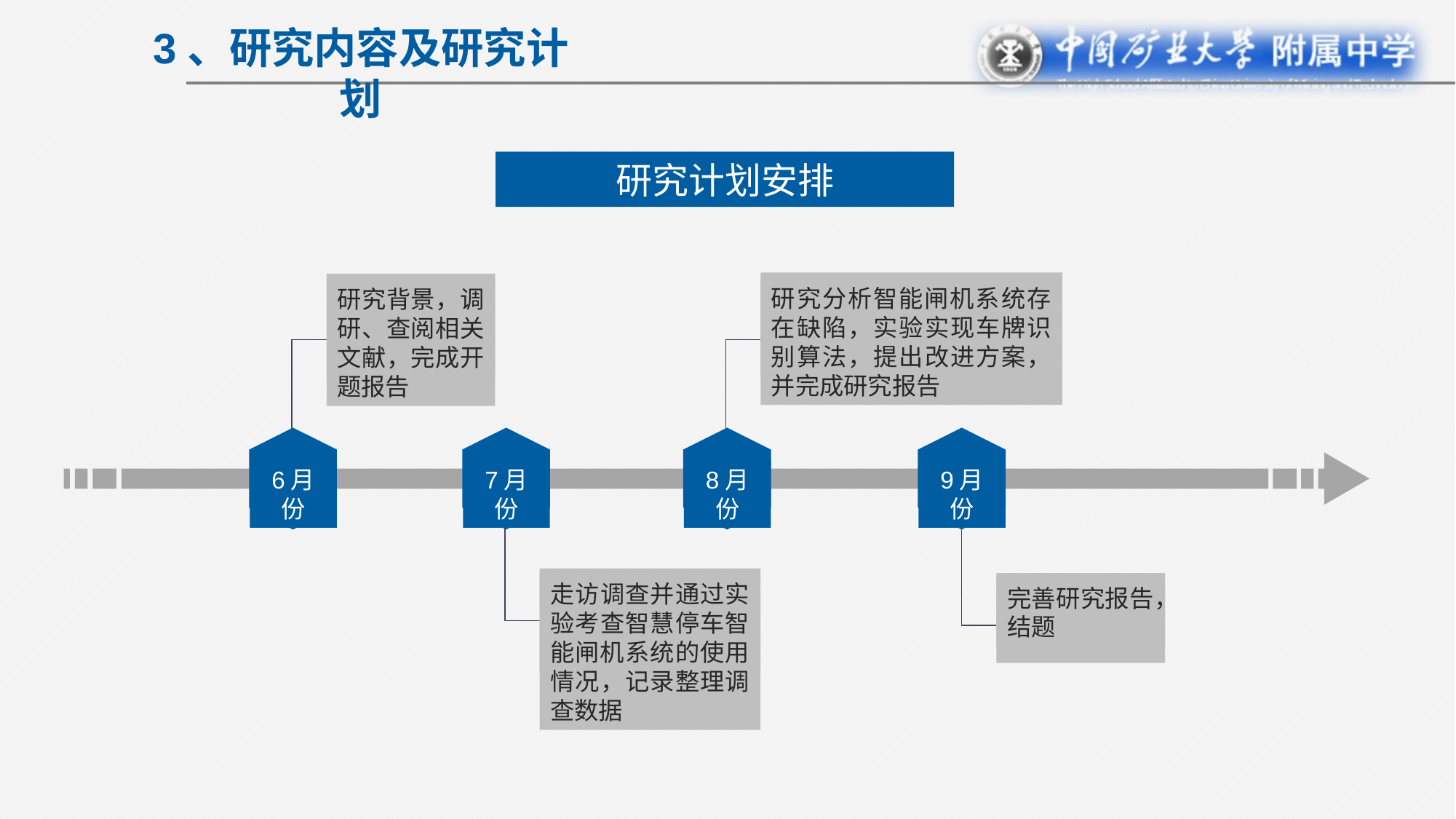

3、研究内容及研究计划
研究计划安排

研究分析智能闸机系统存在缺陷，实验实现车牌识别算法，提出改进方案，并完成研究报告

研究背景，调研、查阅相关文献，完成开题报告

6月份

7月份

8月份

9月份

走访调查并通过实验考查智慧停车智能闸机系统的使用情况，记录整理调查数据

完善研究报告，结题